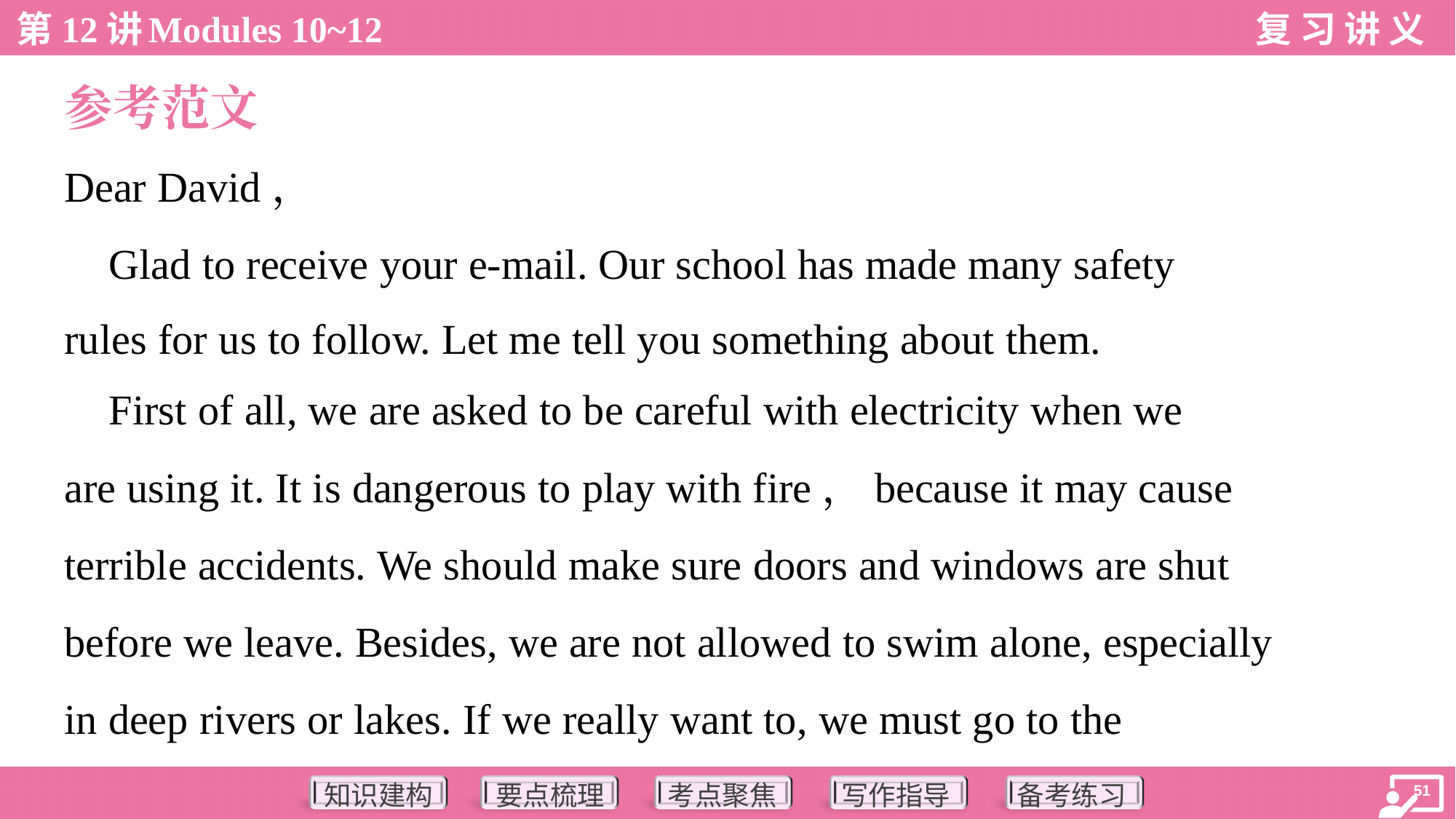

参考范文
Dear David，
    Glad to receive your e-mail. Our school has made many safety
rules for us to follow. Let me tell you something about them.
    First of all, we are asked to be careful with electricity when we
are using it. It is dangerous to play with fire，because it may cause
terrible accidents. We should make sure doors and windows are shut
before we leave. Besides, we are not allowed to swim alone, especially
in deep rivers or lakes. If we really want to, we must go to the